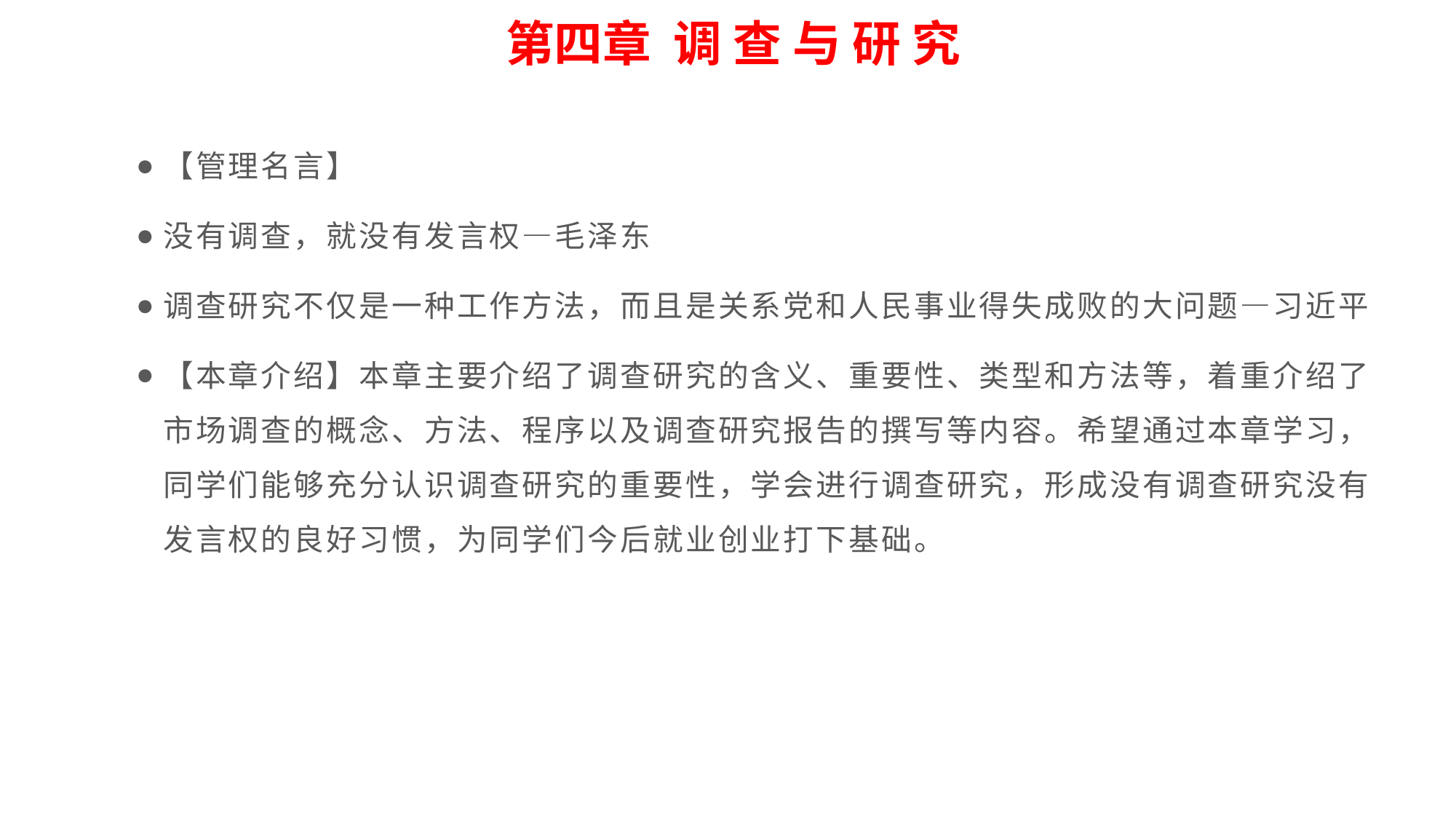

第四章  调 查 与 研 究

【管理名言】
没有调查，就没有发言权—毛泽东
调查研究不仅是一种工作方法，而且是关系党和人民事业得失成败的大问题—习近平
【本章介绍】本章主要介绍了调查研究的含义、重要性、类型和方法等，着重介绍了市场调查的概念、方法、程序以及调查研究报告的撰写等内容。希望通过本章学习，同学们能够充分认识调查研究的重要性，学会进行调查研究，形成没有调查研究没有发言权的良好习惯，为同学们今后就业创业打下基础。

1